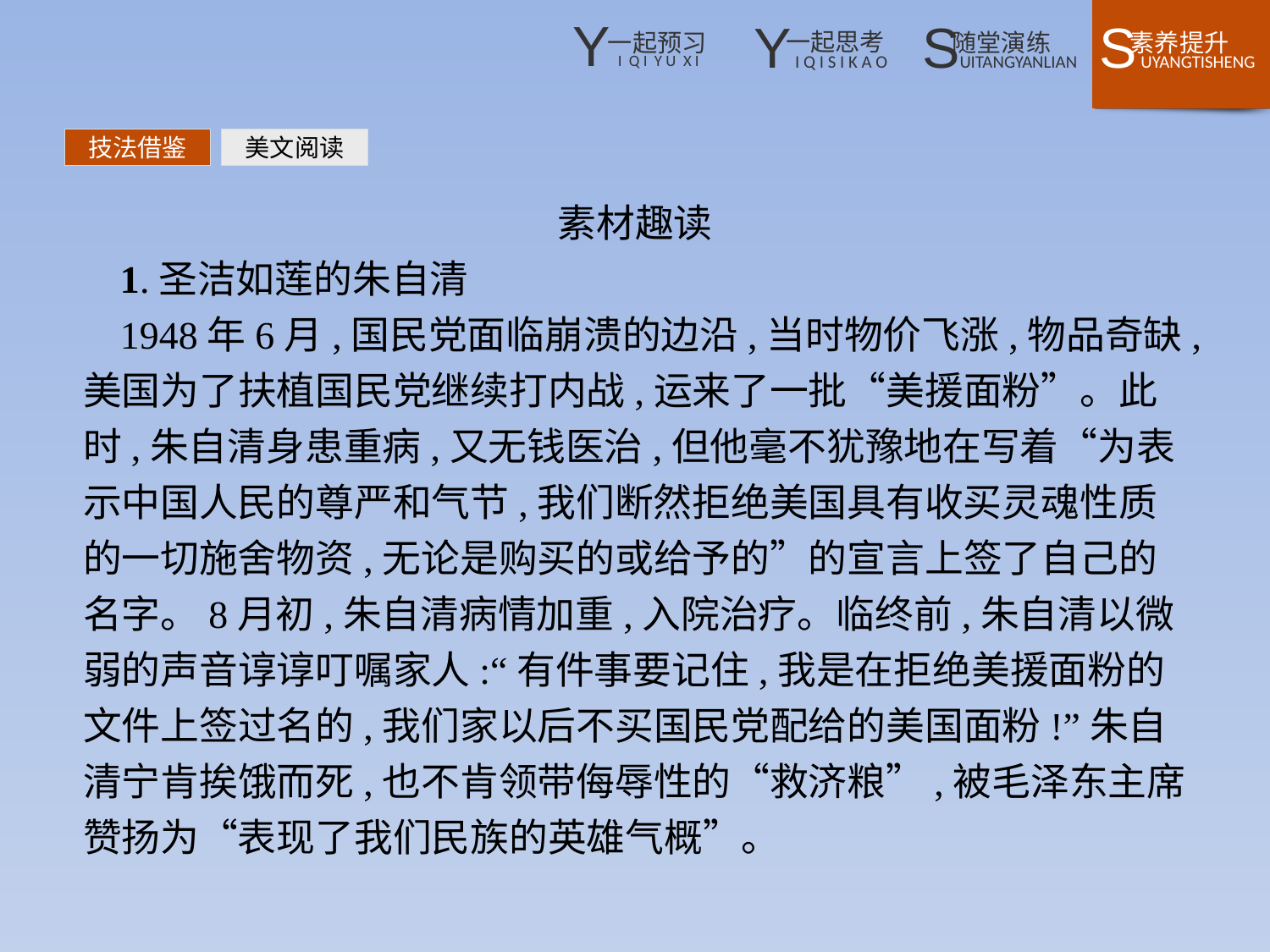

技法借鉴
美文阅读
素材趣读
1.圣洁如莲的朱自清
1948年6月,国民党面临崩溃的边沿,当时物价飞涨,物品奇缺,美国为了扶植国民党继续打内战,运来了一批“美援面粉”。此时,朱自清身患重病,又无钱医治,但他毫不犹豫地在写着“为表示中国人民的尊严和气节,我们断然拒绝美国具有收买灵魂性质的一切施舍物资,无论是购买的或给予的”的宣言上签了自己的名字。8月初,朱自清病情加重,入院治疗。临终前,朱自清以微弱的声音谆谆叮嘱家人:“有件事要记住,我是在拒绝美援面粉的文件上签过名的,我们家以后不买国民党配给的美国面粉!”朱自清宁肯挨饿而死,也不肯领带侮辱性的“救济粮”,被毛泽东主席赞扬为“表现了我们民族的英雄气概”。